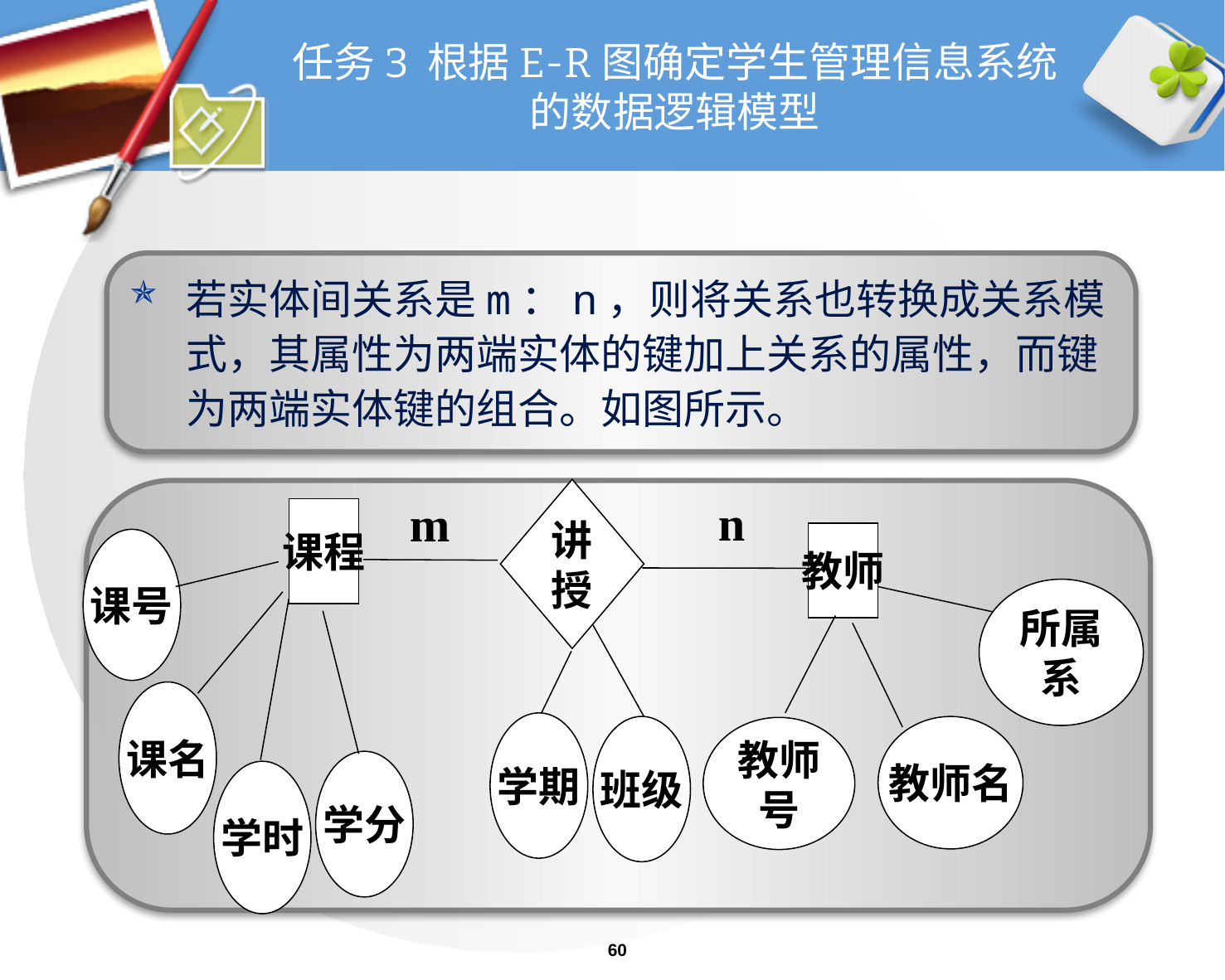

# 任务3 根据E-R图确定学生管理信息系统的数据逻辑模型

若实体间关系是m：n，则将关系也转换成关系模式，其属性为两端实体的键加上关系的属性，而键为两端实体键的组合。如图所示。

m
讲授
n
课程
教师
课号

所属系

课名
学期
班级
教师名
教师号
学分
学时
60